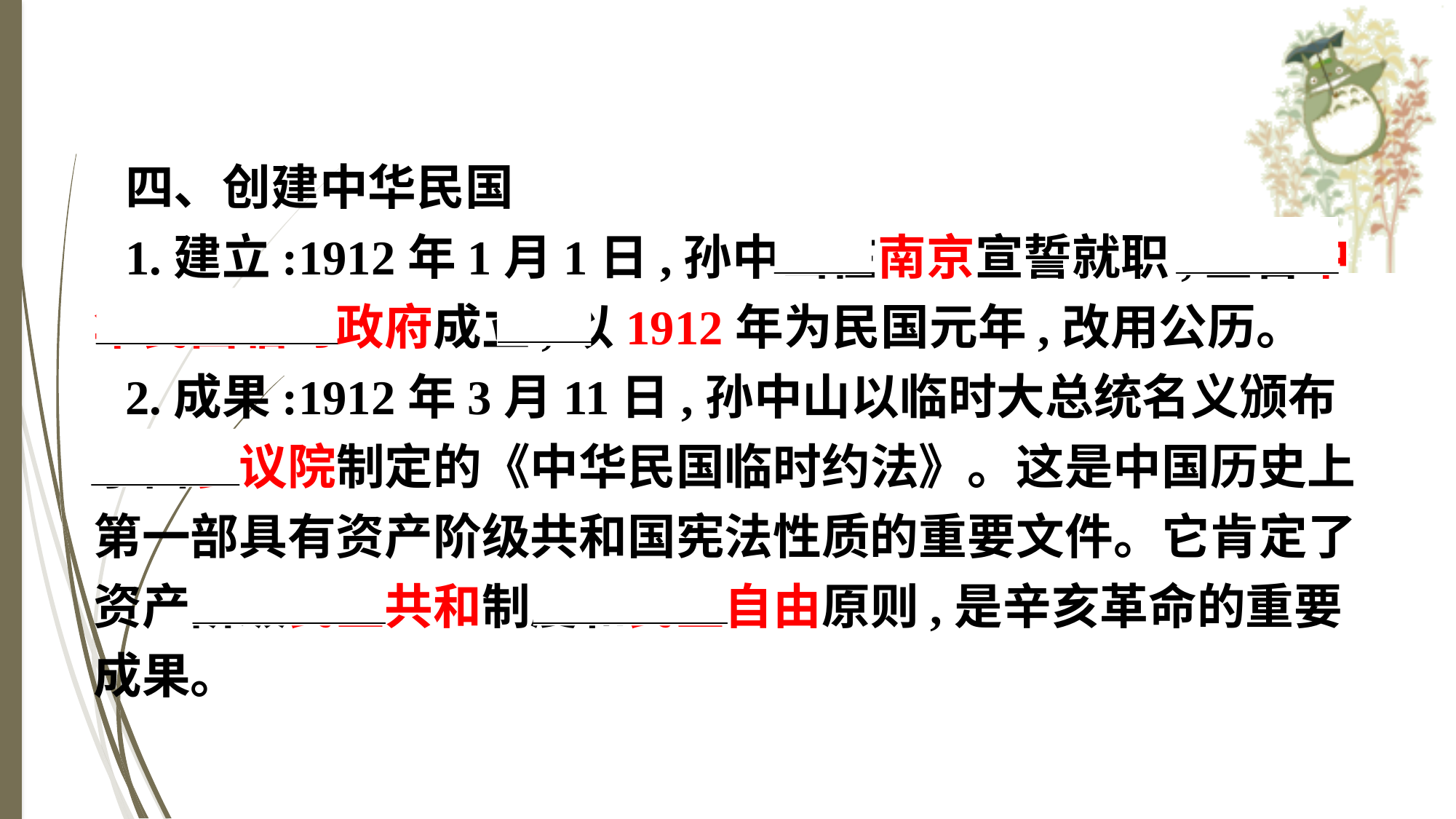

四、创建中华民国
1.建立:1912年1月1日,孙中山在南京宣誓就职,宣告中华民国临时政府成立,以1912年为民国元年,改用公历。
2.成果:1912年3月11日,孙中山以临时大总统名义颁布了由参议院制定的《中华民国临时约法》。这是中国历史上第一部具有资产阶级共和国宪法性质的重要文件。它肯定了资产阶级民主共和制度和民主自由原则,是辛亥革命的重要成果。